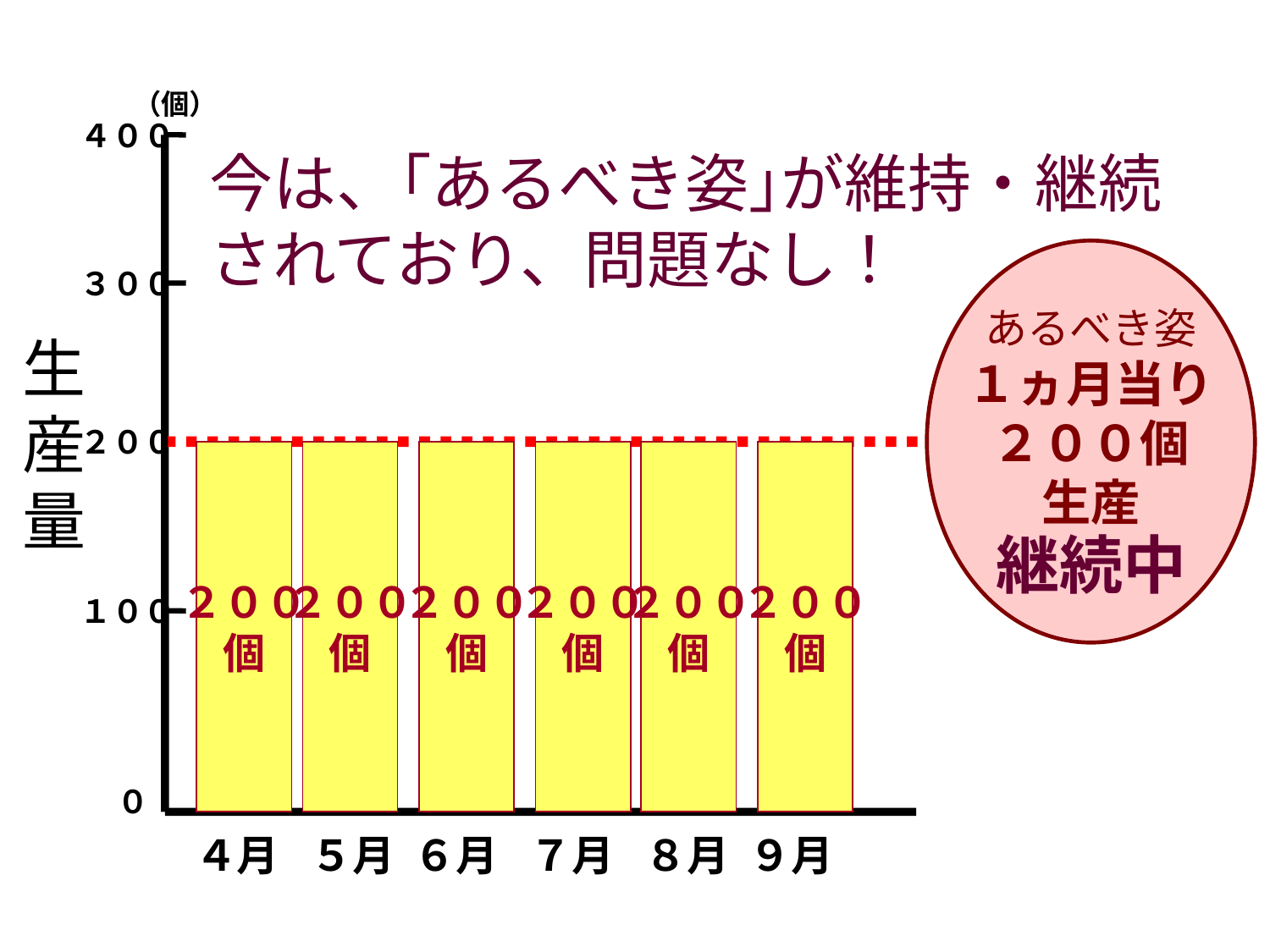

（個）
４００

今は、｢あるべき姿｣が維持・継続
されており、問題なし！

生
産
量

あるべき姿
１ヵ月当り
２００個
生産

３００

２００

２００
個
２００
個
２００
個
２００
個
２００
個
２００
個
継続中
１００

０
４月
５月
６月
７月
８月
９月